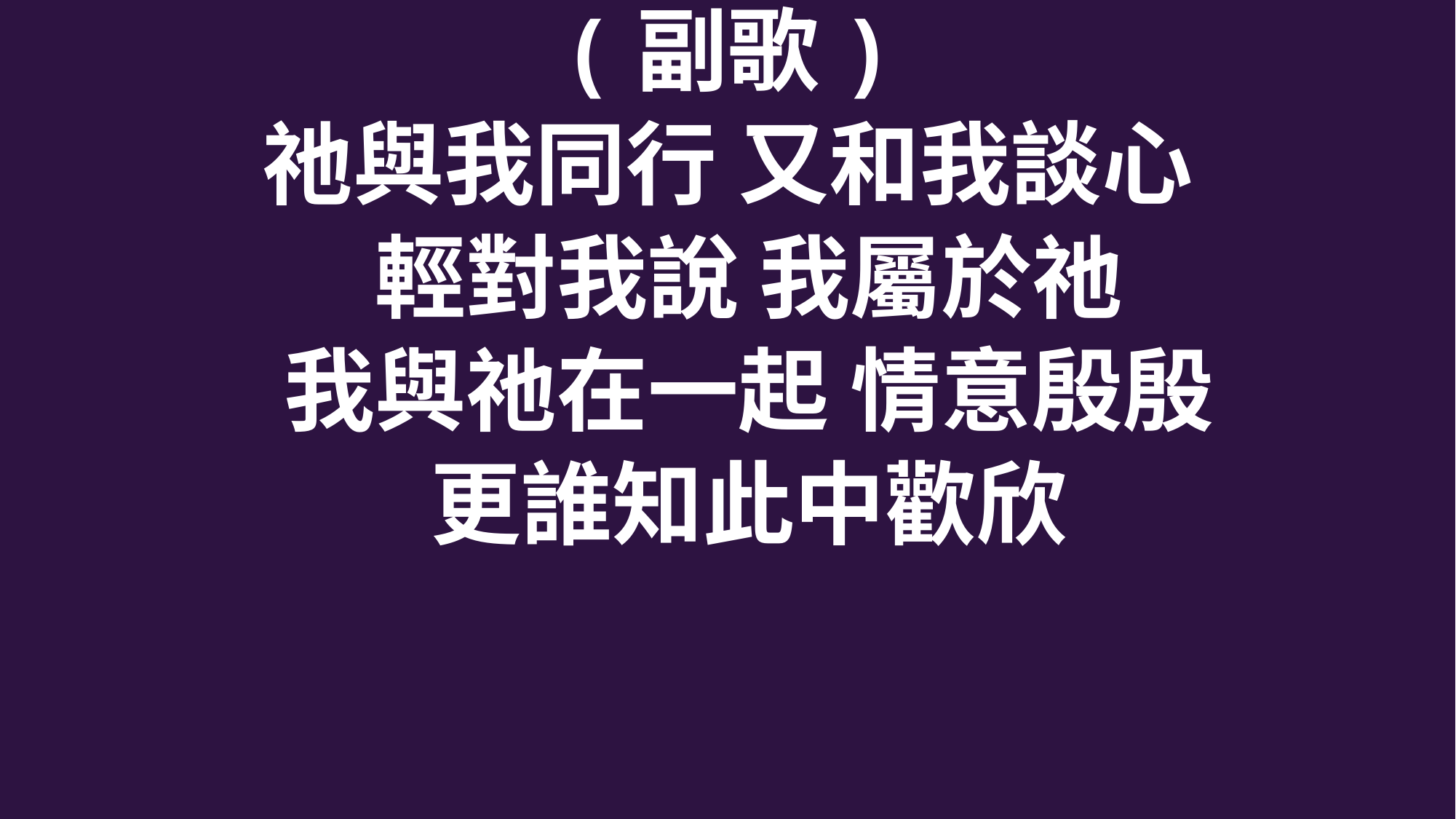

(副歌)
祂與我同行 又和我談心
 輕對我說 我屬於祂
 我與祂在一起 情意殷殷
 更誰知此中歡欣